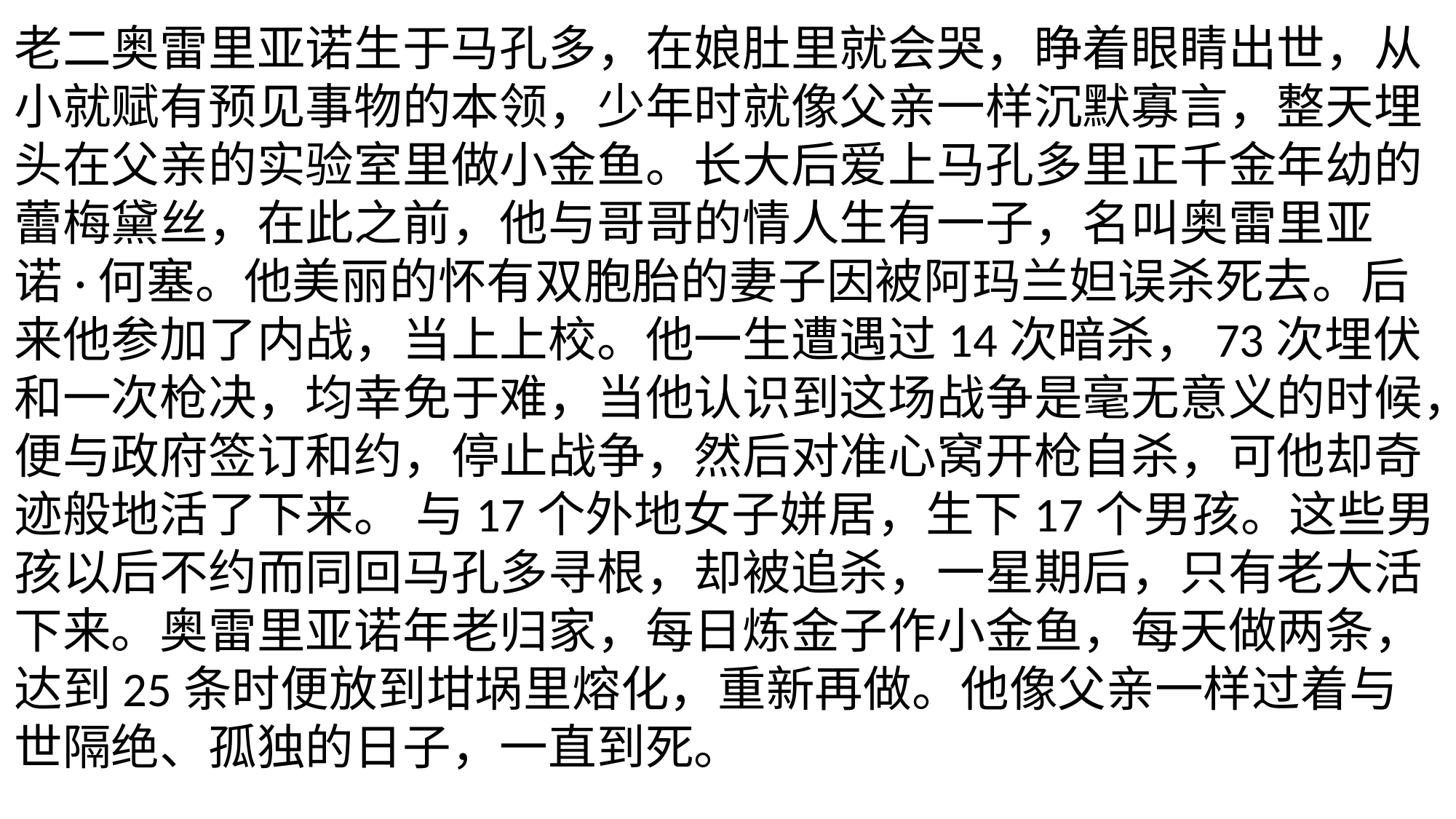

老二奥雷里亚诺生于马孔多，在娘肚里就会哭，睁着眼睛出世，从小就赋有预见事物的本领，少年时就像父亲一样沉默寡言，整天埋头在父亲的实验室里做小金鱼。长大后爱上马孔多里正千金年幼的蕾梅黛丝，在此之前，他与哥哥的情人生有一子，名叫奥雷里亚诺·何塞。他美丽的怀有双胞胎的妻子因被阿玛兰妲误杀死去。后来他参加了内战，当上上校。他一生遭遇过14次暗杀，73次埋伏和一次枪决，均幸免于难，当他认识到这场战争是毫无意义的时候，便与政府签订和约，停止战争，然后对准心窝开枪自杀，可他却奇迹般地活了下来。 与17个外地女子姘居，生下17个男孩。这些男孩以后不约而同回马孔多寻根，却被追杀，一星期后，只有老大活下来。奥雷里亚诺年老归家，每日炼金子作小金鱼，每天做两条，达到25条时便放到坩埚里熔化，重新再做。他像父亲一样过着与世隔绝、孤独的日子，一直到死。